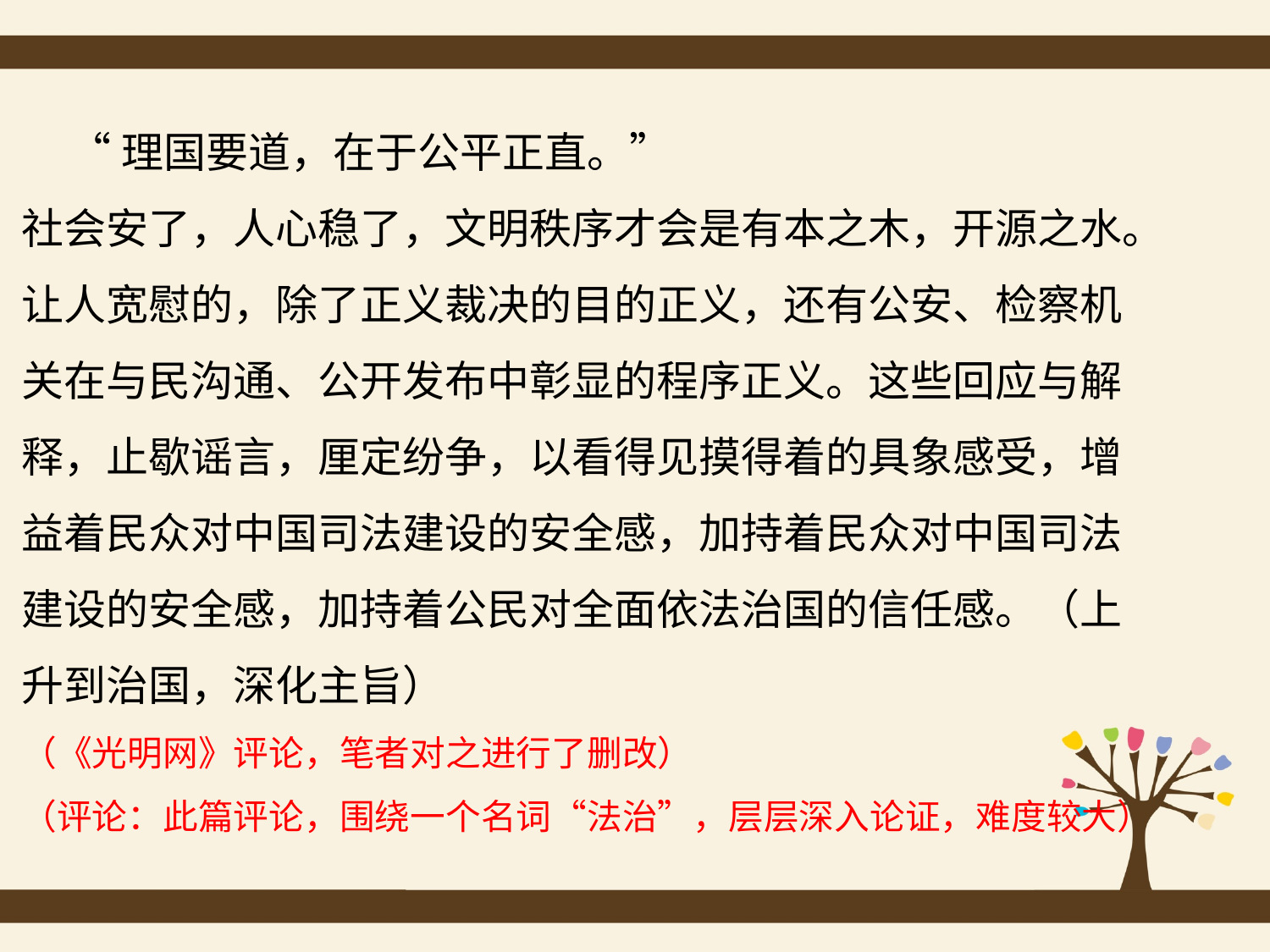

“理国要道，在于公平正直。”
社会安了，人心稳了，文明秩序才会是有本之木，开源之水。让人宽慰的，除了正义裁决的目的正义，还有公安、检察机关在与民沟通、公开发布中彰显的程序正义。这些回应与解释，止歇谣言，厘定纷争，以看得见摸得着的具象感受，增益着民众对中国司法建设的安全感，加持着民众对中国司法建设的安全感，加持着公民对全面依法治国的信任感。（上升到治国，深化主旨）
（《光明网》评论，笔者对之进行了删改）
（评论：此篇评论，围绕一个名词“法治”，层层深入论证，难度较大）